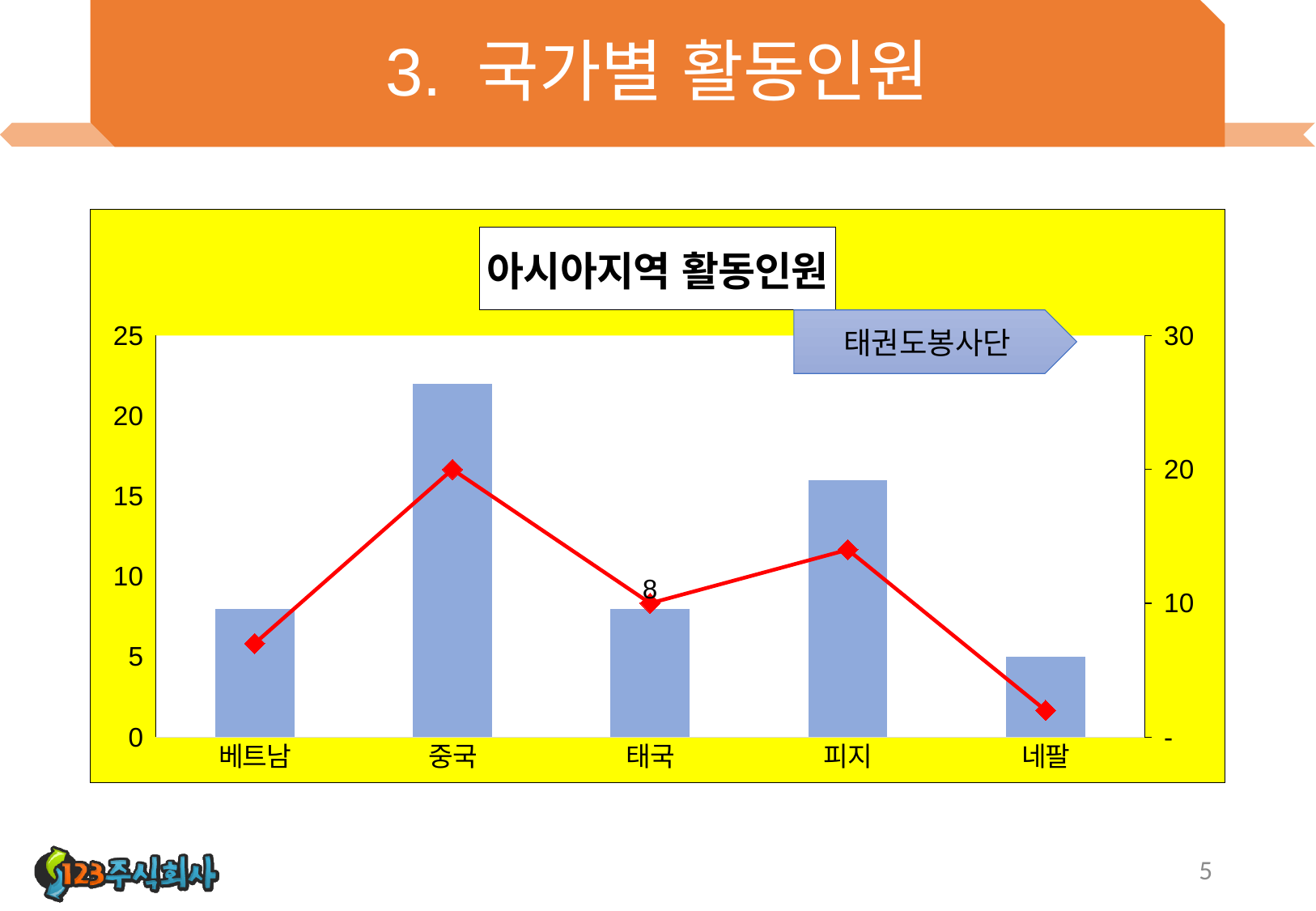

# 3. 국가별 활동인원

### Chart: 아시아지역 활동인원

| Category | 2023년 | 2022년 |
|---|---|---|
| 베트남 | 8.0 | 7.0 |
| 중국 | 22.0 | 20.0 |
| 태국 | 8.0 | 10.0 |
| 피지 | 16.0 | 14.0 |
| 네팔 | 5.0 | 2.0 |
태권도봉사단
5